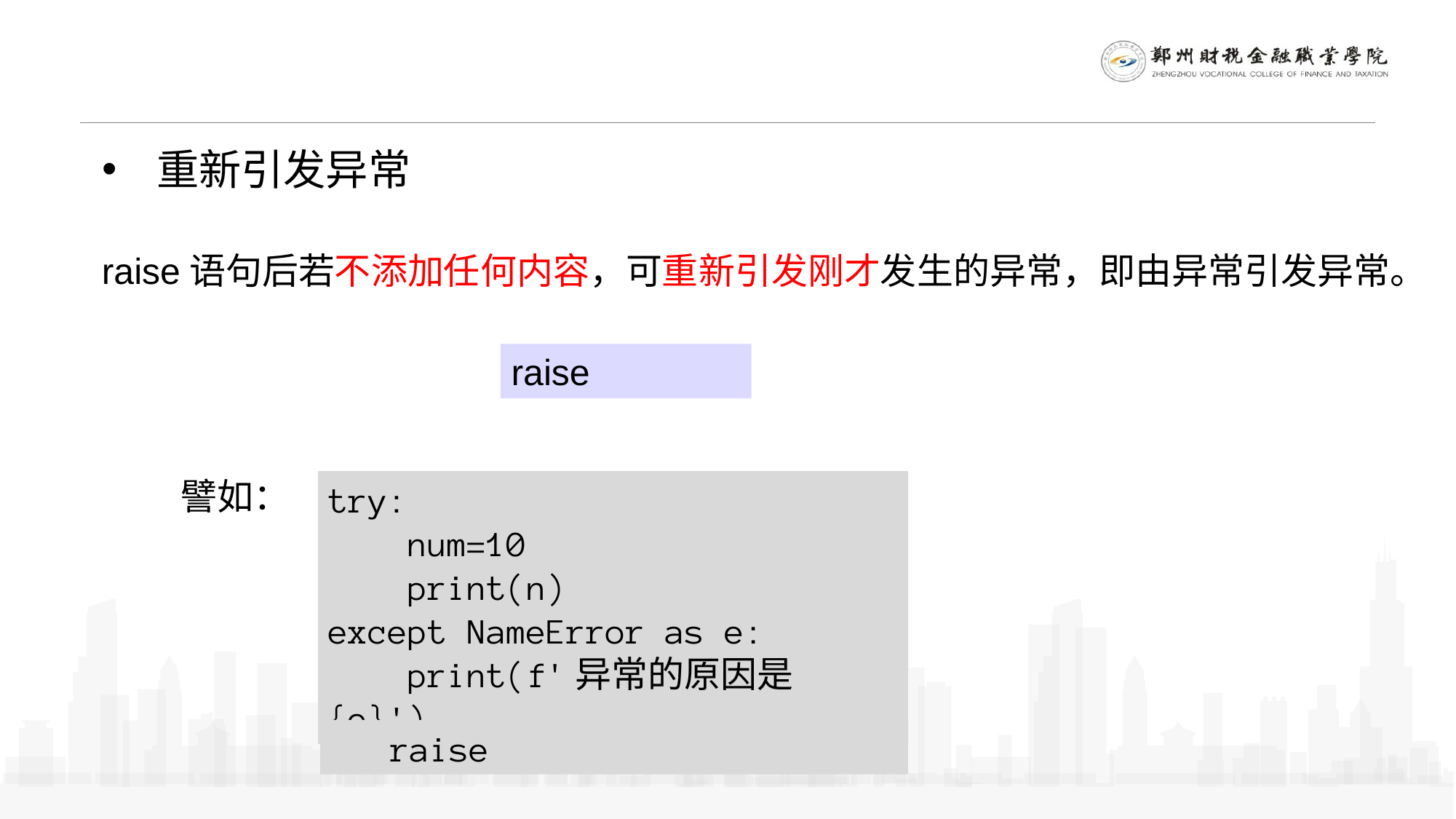

重新引发异常
raise语句后若不添加任何内容，可重新引发刚才发生的异常，即由异常引发异常。
raise
譬如：
try:
    num=10
    print(n)
except NameError as e:
    print(f'异常的原因是{e}')
   raise